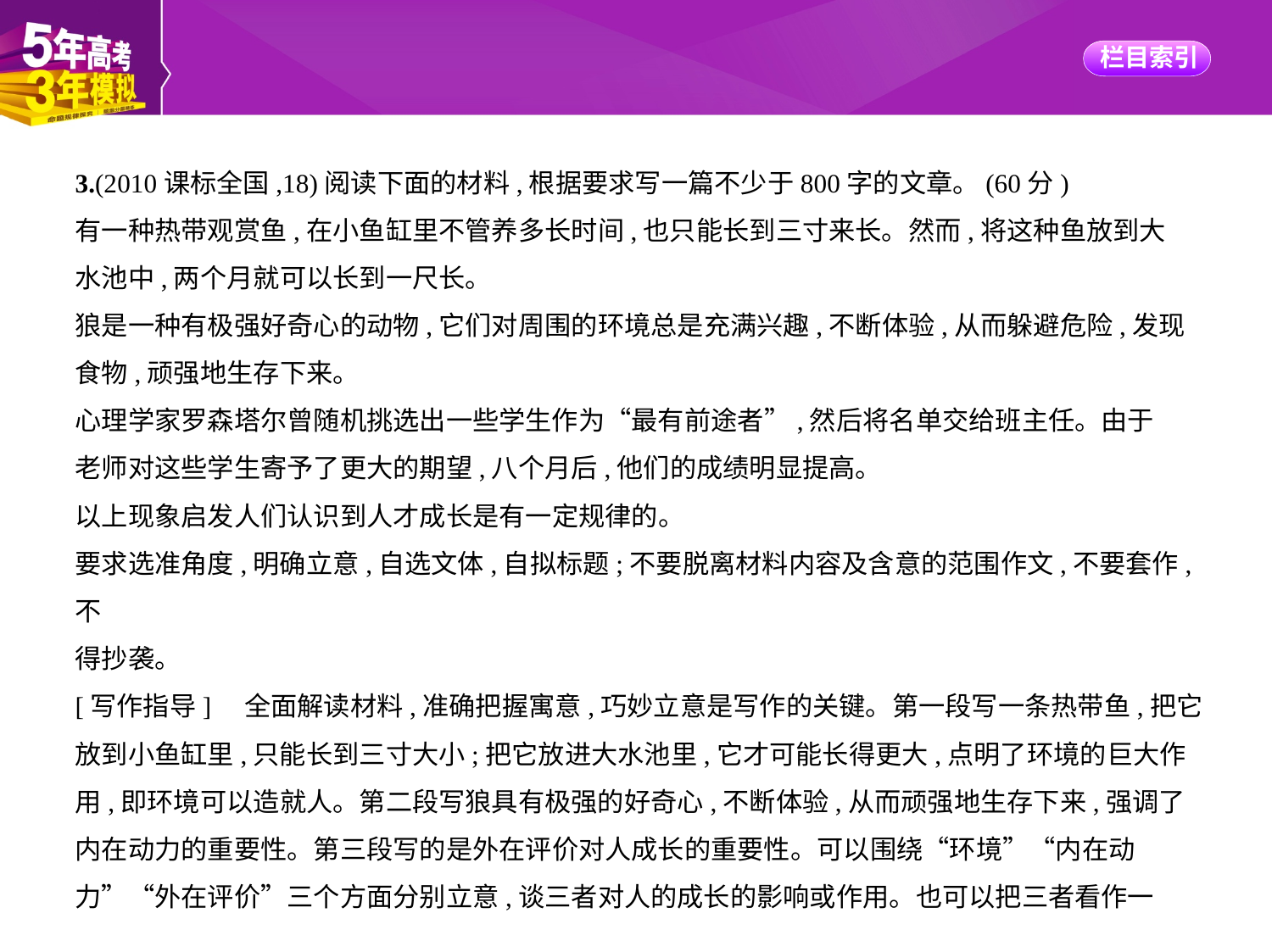

3.(2010课标全国,18)阅读下面的材料,根据要求写一篇不少于800字的文章。(60分)
有一种热带观赏鱼,在小鱼缸里不管养多长时间,也只能长到三寸来长。然而,将这种鱼放到大
水池中,两个月就可以长到一尺长。
狼是一种有极强好奇心的动物,它们对周围的环境总是充满兴趣,不断体验,从而躲避危险,发现
食物,顽强地生存下来。
心理学家罗森塔尔曾随机挑选出一些学生作为“最有前途者”,然后将名单交给班主任。由于
老师对这些学生寄予了更大的期望,八个月后,他们的成绩明显提高。
以上现象启发人们认识到人才成长是有一定规律的。
要求选准角度,明确立意,自选文体,自拟标题;不要脱离材料内容及含意的范围作文,不要套作,不
得抄袭。
[写作指导]　全面解读材料,准确把握寓意,巧妙立意是写作的关键。第一段写一条热带鱼,把它
放到小鱼缸里,只能长到三寸大小;把它放进大水池里,它才可能长得更大,点明了环境的巨大作
用,即环境可以造就人。第二段写狼具有极强的好奇心,不断体验,从而顽强地生存下来,强调了
内在动力的重要性。第三段写的是外在评价对人成长的重要性。可以围绕“环境”“内在动
力”“外在评价”三个方面分别立意,谈三者对人的成长的影响或作用。也可以把三者看作一